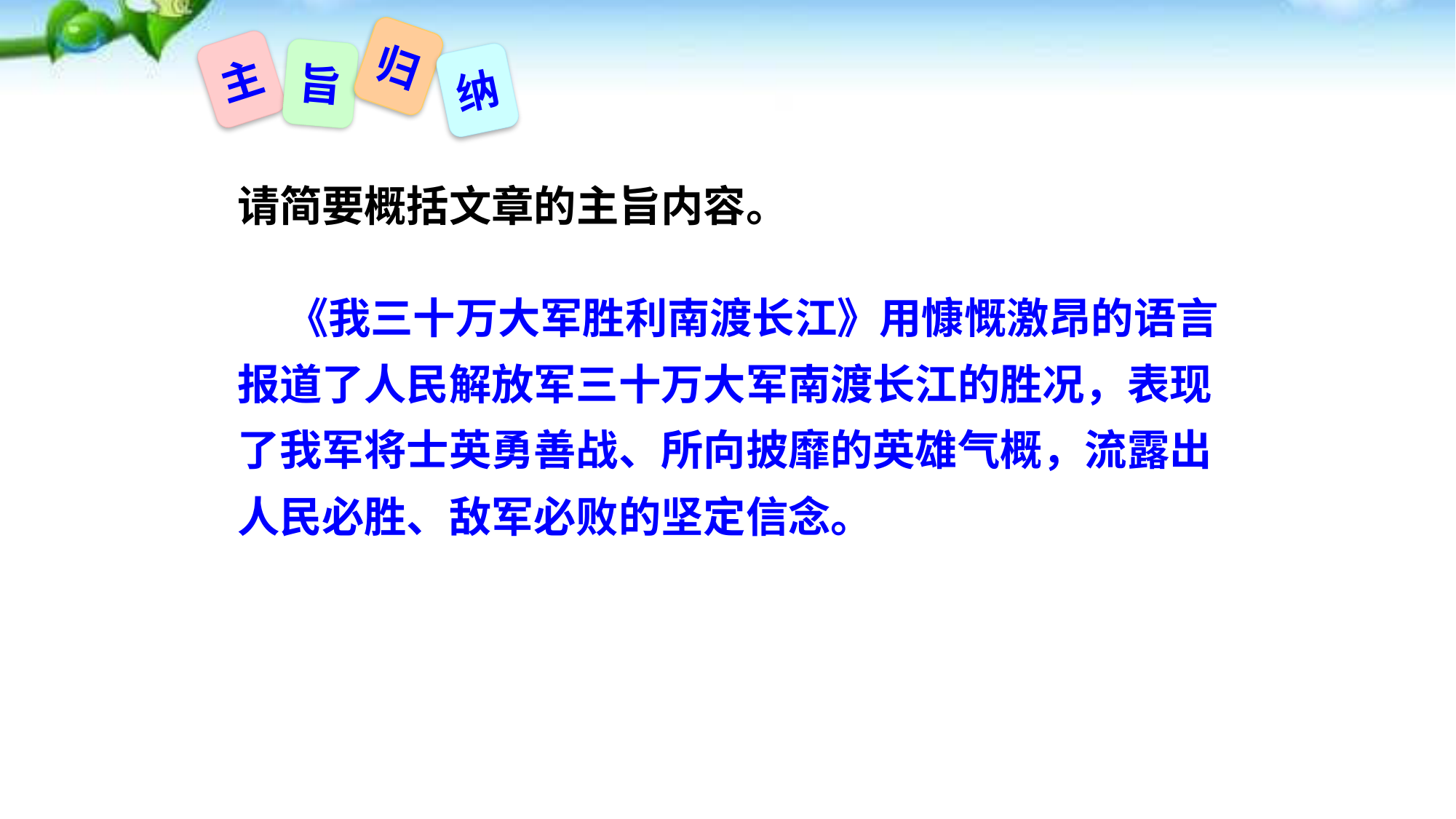

归
主
旨
纳
请简要概括文章的主旨内容。
    《我三十万大军胜利南渡长江》用慷慨激昂的语言报道了人民解放军三十万大军南渡长江的胜况，表现了我军将士英勇善战、所向披靡的英雄气概，流露出人民必胜、敌军必败的坚定信念。